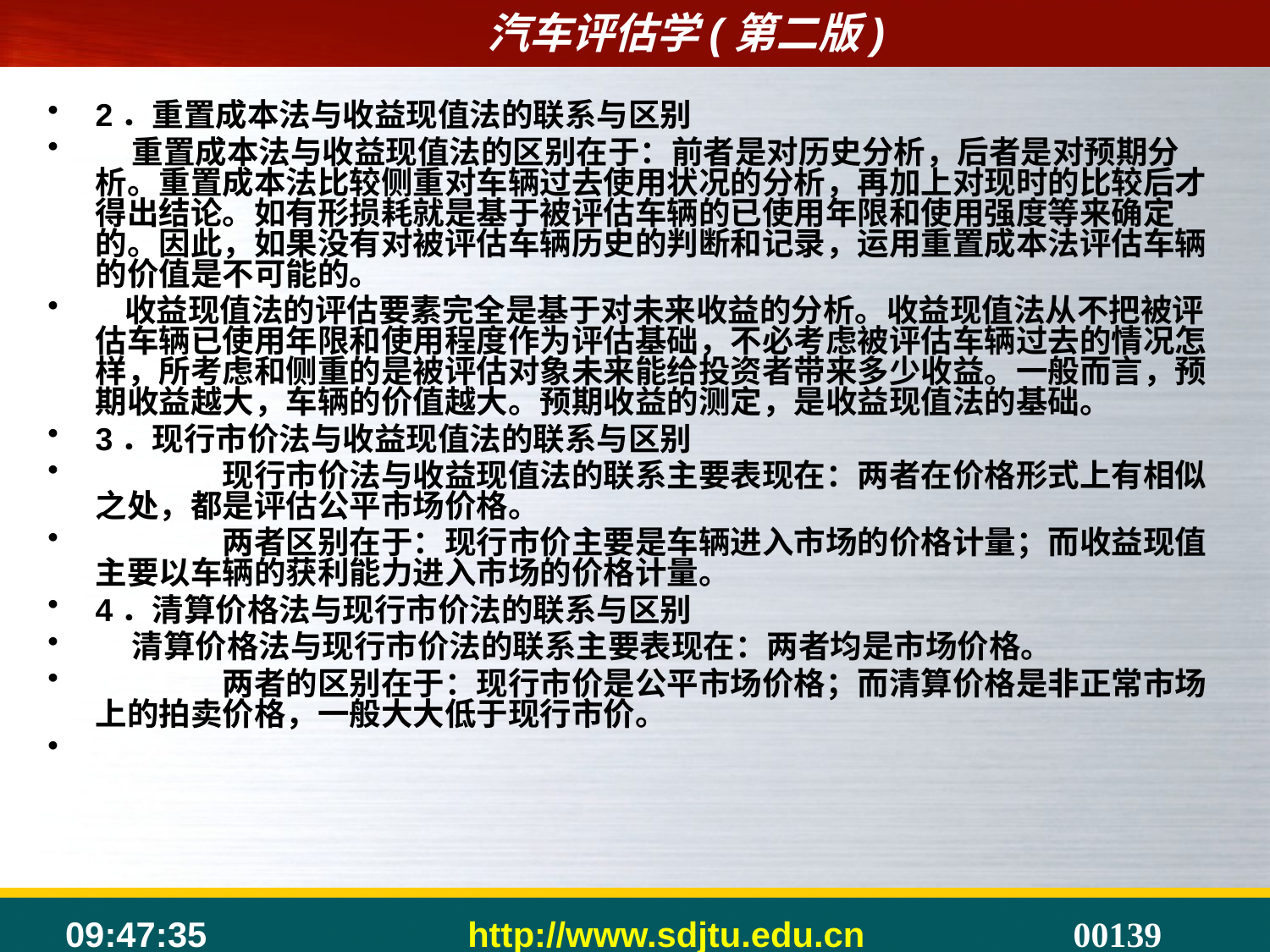

2．重置成本法与收益现值法的联系与区别
    重置成本法与收益现值法的区别在于：前者是对历史分析，后者是对预期分析。重置成本法比较侧重对车辆过去使用状况的分析，再加上对现时的比较后才得出结论。如有形损耗就是基于被评估车辆的已使用年限和使用强度等来确定的。因此，如果没有对被评估车辆历史的判断和记录，运用重置成本法评估车辆的价值是不可能的。
   收益现值法的评估要素完全是基于对未来收益的分析。收益现值法从不把被评估车辆已使用年限和使用程度作为评估基础，不必考虑被评估车辆过去的情况怎样，所考虑和侧重的是被评估对象未来能给投资者带来多少收益。一般而言，预期收益越大，车辆的价值越大。预期收益的测定，是收益现值法的基础。
3．现行市价法与收益现值法的联系与区别
	现行市价法与收益现值法的联系主要表现在：两者在价格形式上有相似之处，都是评估公平市场价格。
	两者区别在于：现行市价主要是车辆进入市场的价格计量；而收益现值主要以车辆的获利能力进入市场的价格计量。
4．清算价格法与现行市价法的联系与区别
    清算价格法与现行市价法的联系主要表现在：两者均是市场价格。
	两者的区别在于：现行市价是公平市场价格；而清算价格是非正常市场上的拍卖价格，一般大大低于现行市价。